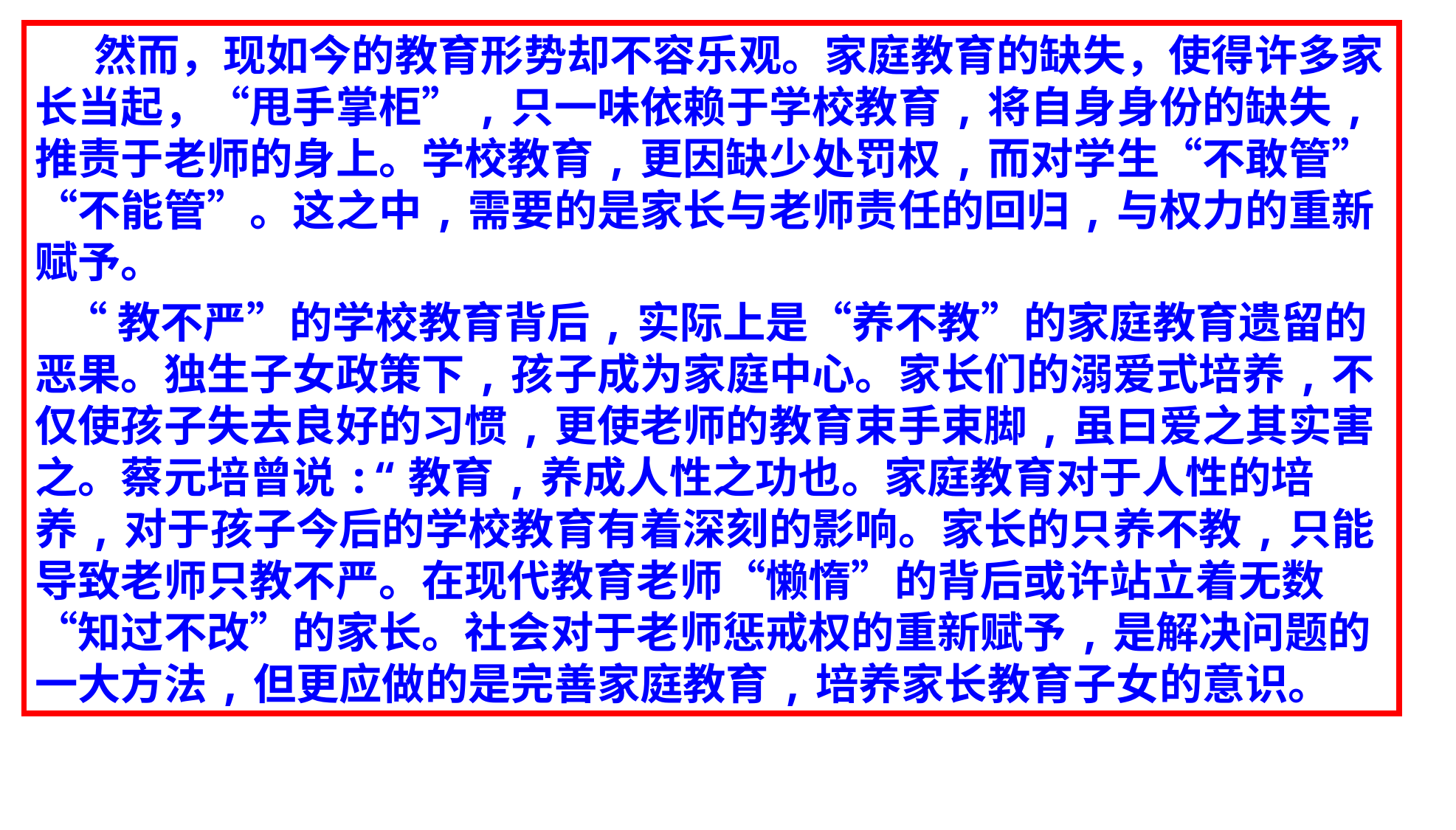

然而，现如今的教育形势却不容乐观。家庭教育的缺失，使得许多家长当起，“甩手掌柜”,只一味依赖于学校教育,将自身身份的缺失,推责于老师的身上。学校教育,更因缺少处罚权,而对学生“不敢管”“不能管”。这之中,需要的是家长与老师责任的回归,与权力的重新赋予。
   “教不严”的学校教育背后,实际上是“养不教”的家庭教育遗留的恶果。独生子女政策下,孩子成为家庭中心。家长们的溺爱式培养,不仅使孩子失去良好的习惯,更使老师的教育束手束脚,虽曰爱之其实害之。蔡元培曾说:“教育,养成人性之功也。家庭教育对于人性的培养,对于孩子今后的学校教育有着深刻的影响。家长的只养不教,只能导致老师只教不严。在现代教育老师“懒惰”的背后或许站立着无数“知过不改”的家长。社会对于老师惩戒权的重新赋予,是解决问题的一大方法,但更应做的是完善家庭教育,培养家长教育子女的意识。